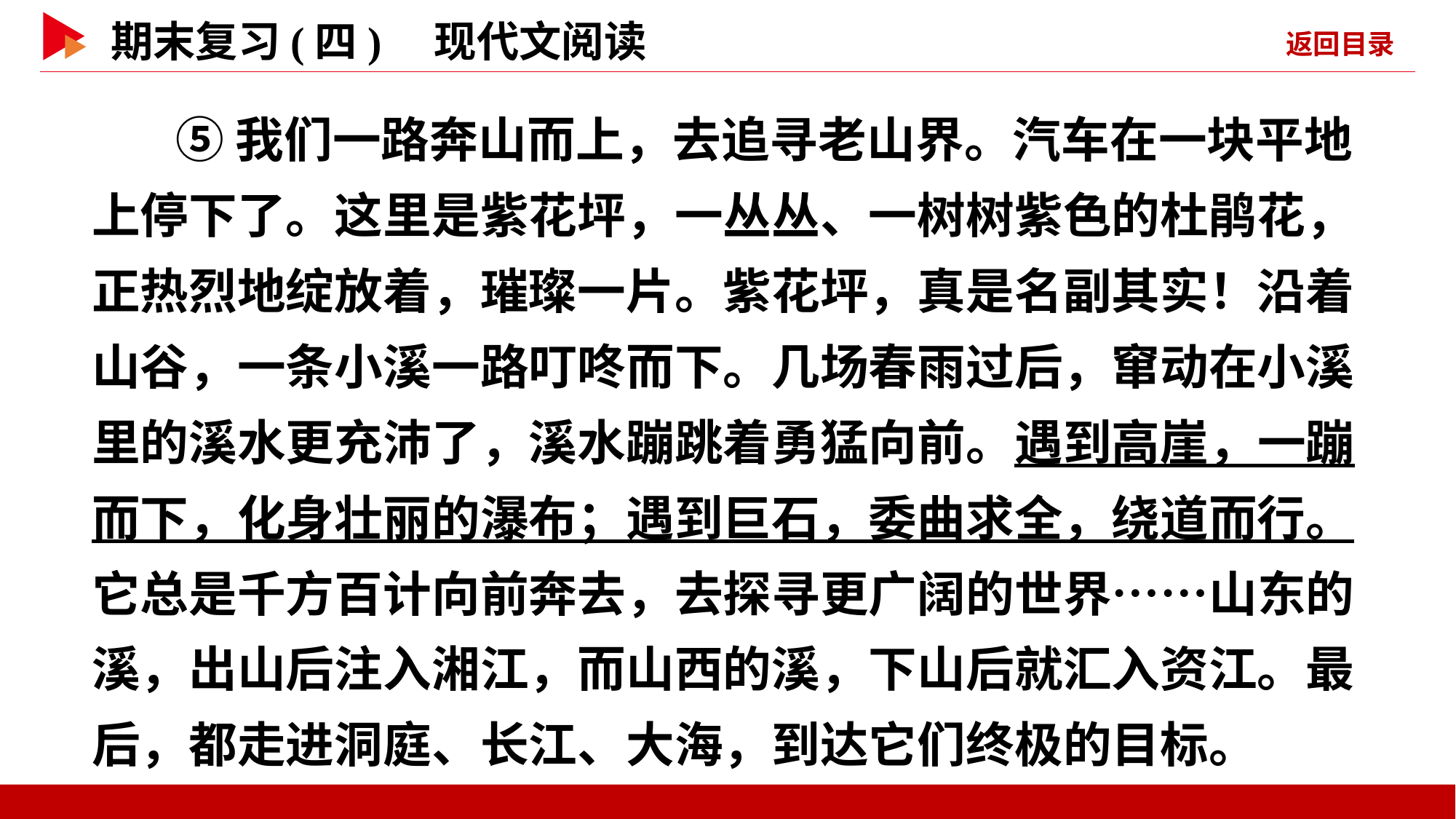

⑤我们一路奔山而上，去追寻老山界。汽车在一块平地上停下了。这里是紫花坪，一丛丛、一树树紫色的杜鹃花，正热烈地绽放着，璀璨一片。紫花坪，真是名副其实！沿着山谷，一条小溪一路叮咚而下。几场春雨过后，窜动在小溪里的溪水更充沛了，溪水蹦跳着勇猛向前。遇到高崖，一蹦而下，化身壮丽的瀑布；遇到巨石，委曲求全，绕道而行。它总是千方百计向前奔去，去探寻更广阔的世界……山东的溪，出山后注入湘江，而山西的溪，下山后就汇入资江。最后，都走进洞庭、长江、大海，到达它们终极的目标。